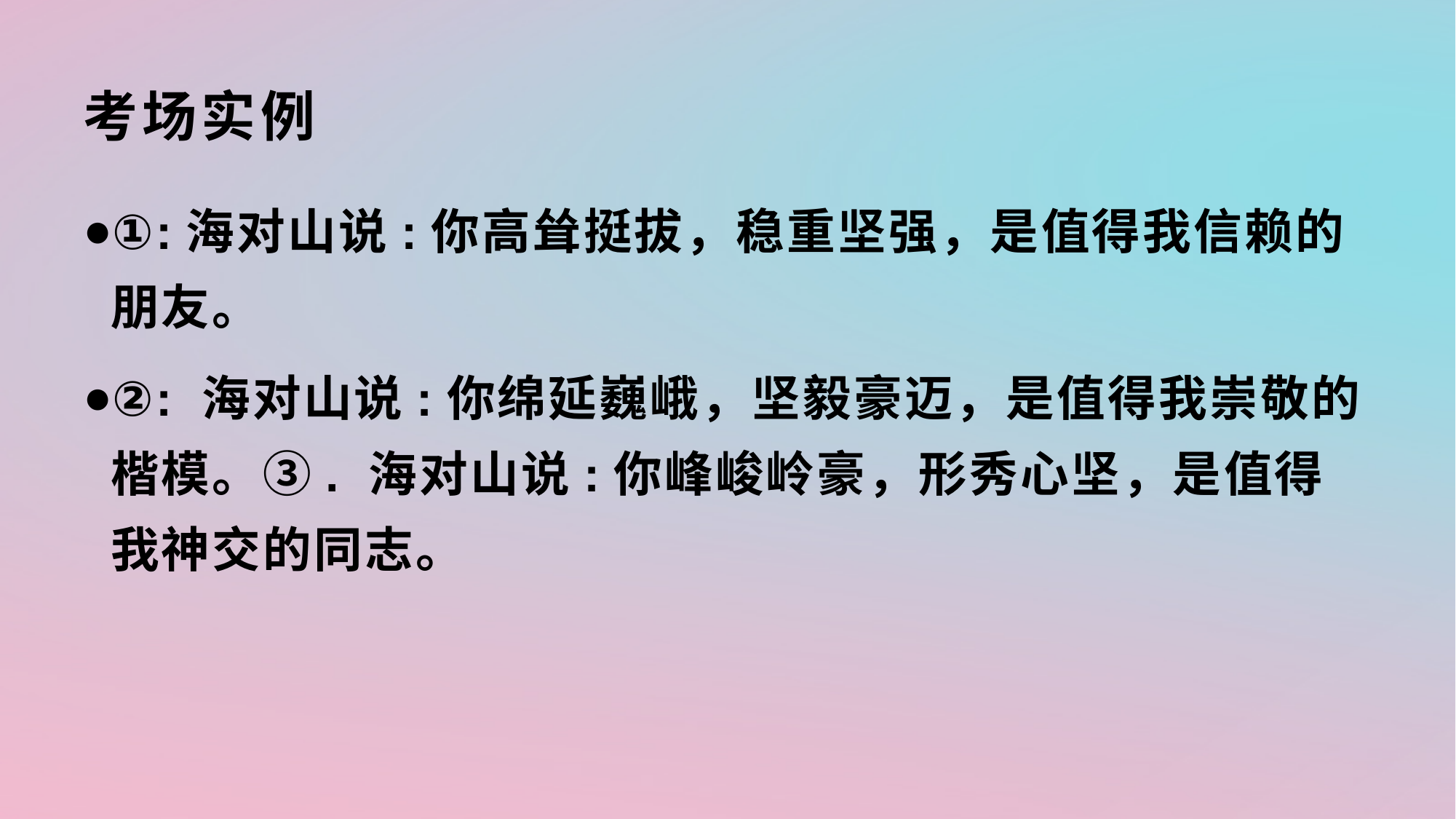

# 考场实例
①:海对山说:你高耸挺拔，稳重坚强，是值得我信赖的朋友。
②: 海对山说:你绵延巍峨，坚毅豪迈，是值得我崇敬的楷模。③. 海对山说:你峰峻岭豪，形秀心坚，是值得我神交的同志。